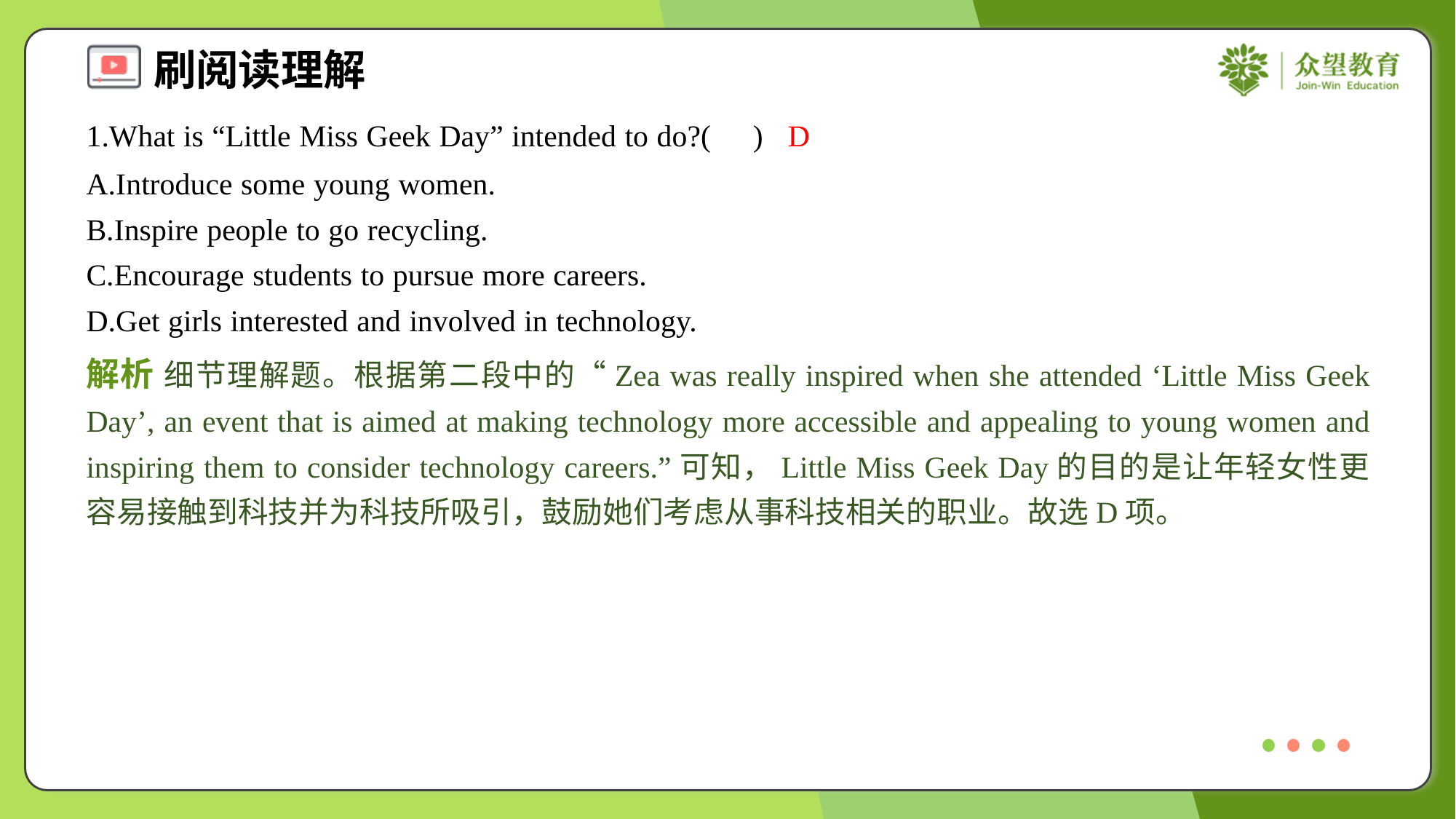

1.What is “Little Miss Geek Day” intended to do?(     )
D
A.Introduce some young women.
B.Inspire people to go recycling.
C.Encourage students to pursue more careers.
D.Get girls interested and involved in technology.
解析 细节理解题。根据第二段中的“Zea was really inspired when she attended ‘Little Miss Geek Day’, an event that is aimed at making technology more accessible and appealing to young women and inspiring them to consider technology careers.”可知，Little Miss Geek Day的目的是让年轻女性更容易接触到科技并为科技所吸引，鼓励她们考虑从事科技相关的职业。故选D项。